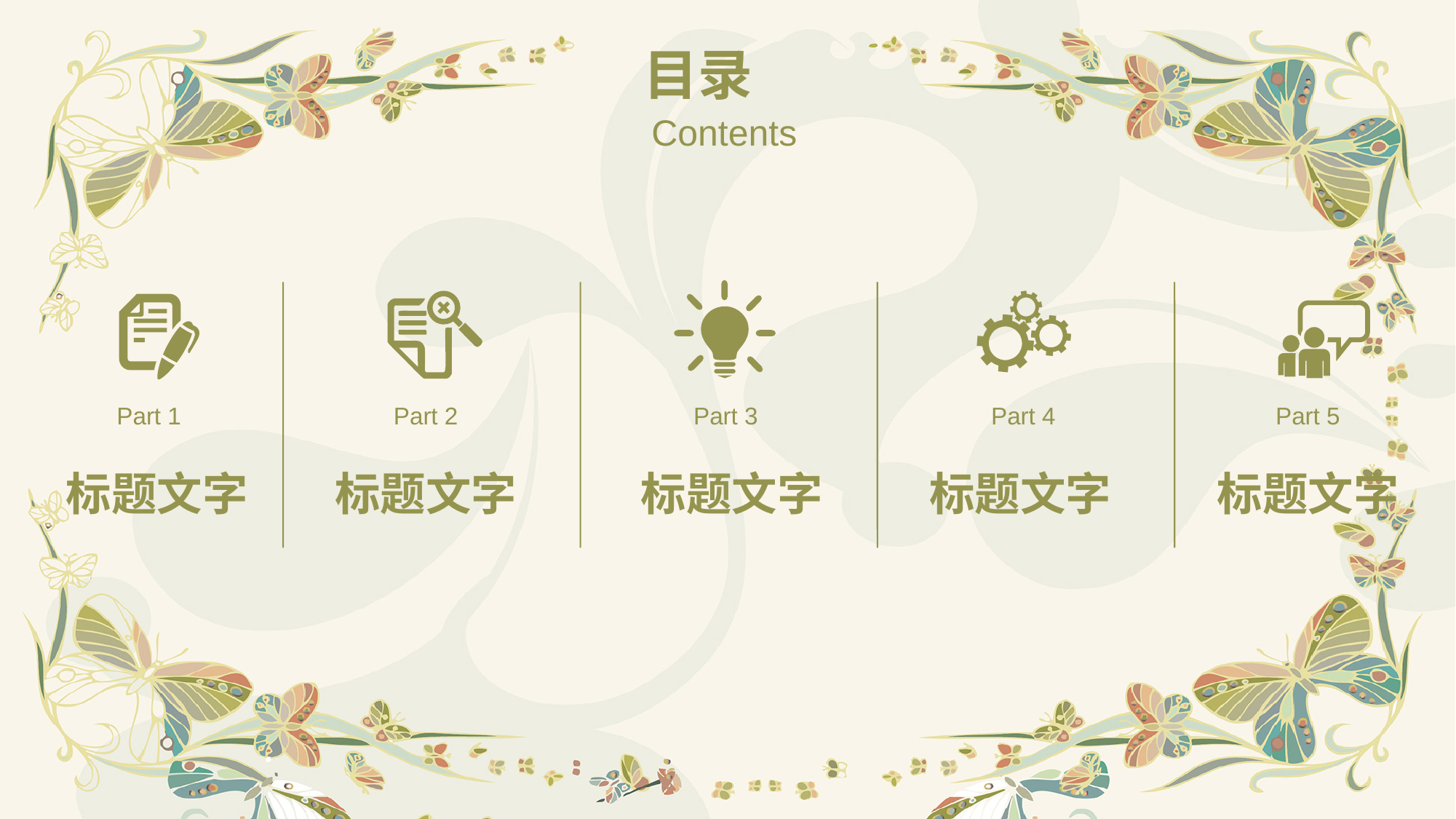

目录
Contents

Part 1
Part 2
Part 3
Part 4
Part 5
标题文字
标题文字
标题文字
标题文字
标题文字